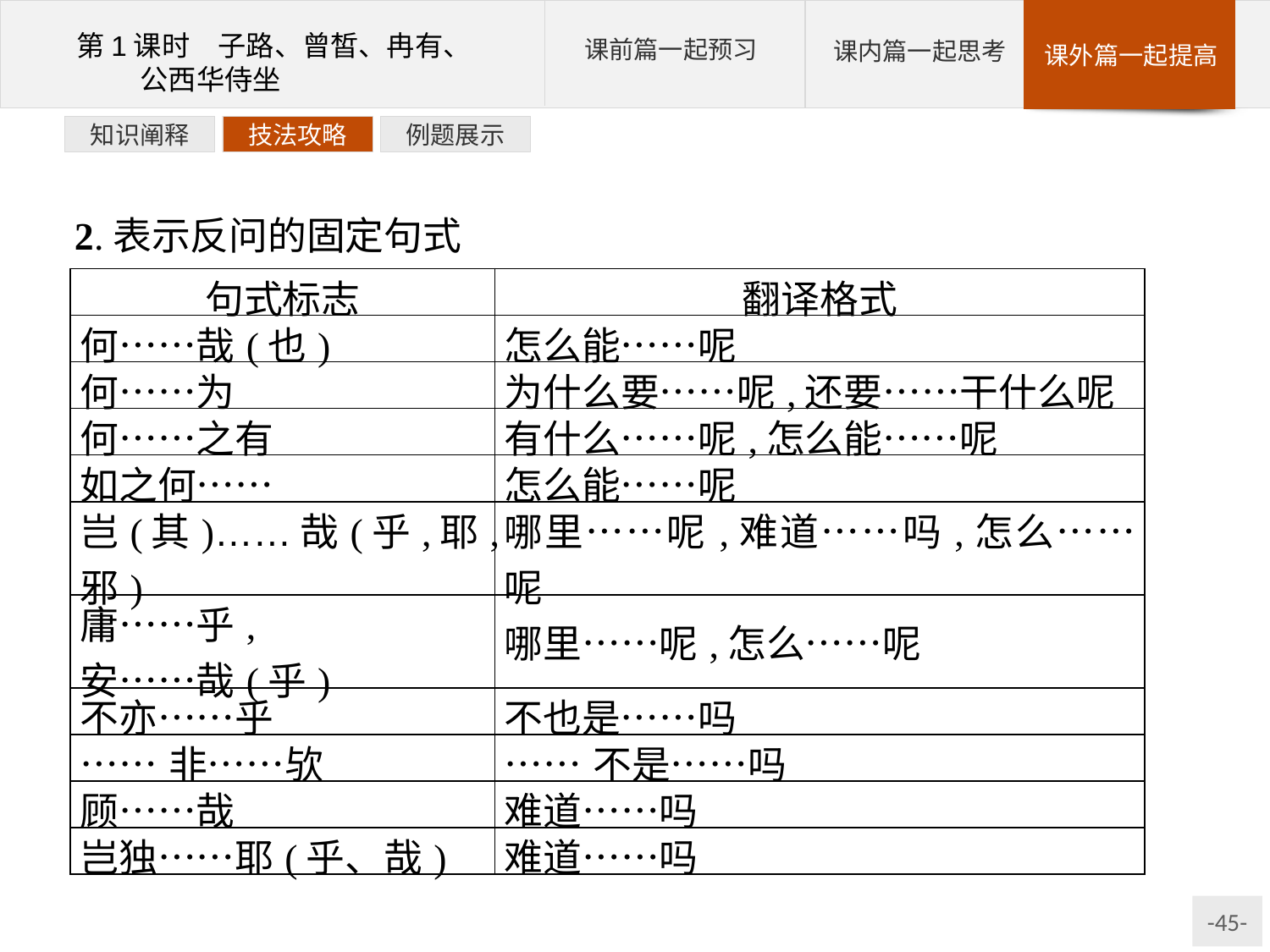

例题展示
技法攻略
知识阐释
2.表示反问的固定句式
| 句式标志 | 翻译格式 |
| --- | --- |
| 何……哉(也) | 怎么能……呢 |
| 何……为 | 为什么要……呢,还要……干什么呢 |
| 何……之有 | 有什么……呢,怎么能……呢 |
| 如之何…… | 怎么能……呢 |
| 岂(其)……哉(乎,耶,邪) | 哪里……呢,难道……吗,怎么……呢 |
| 庸……乎, 安……哉(乎) | 哪里……呢,怎么……呢 |
| 不亦……乎 | 不也是……吗 |
| ……非……欤 | ……不是……吗 |
| 顾……哉 | 难道……吗 |
| 岂独……耶(乎、哉) | 难道……吗 |